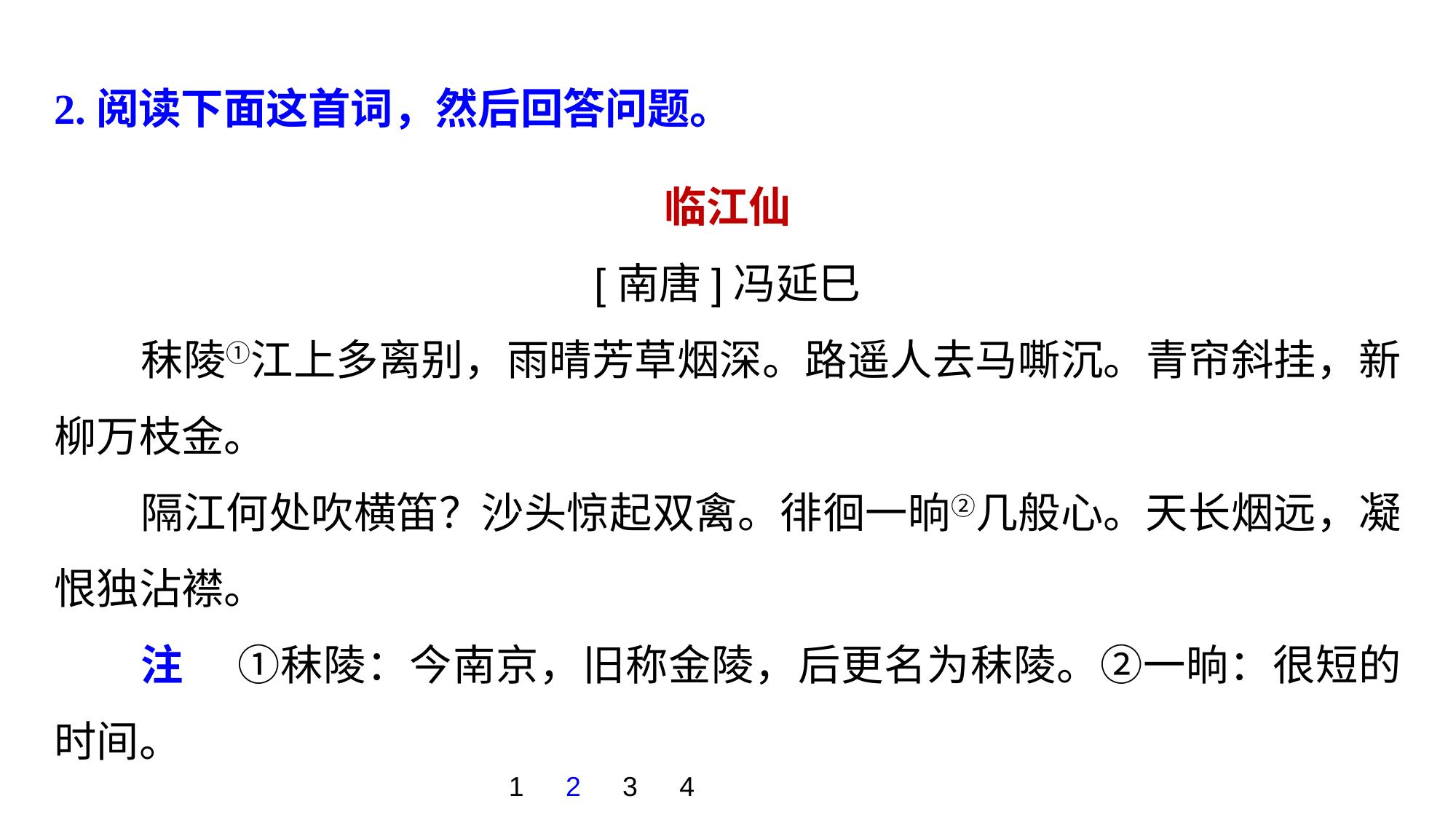

2.阅读下面这首词，然后回答问题。
临江仙
[南唐]冯延巳
秣陵①江上多离别，雨晴芳草烟深。路遥人去马嘶沉。青帘斜挂，新柳万枝金。
隔江何处吹横笛？沙头惊起双禽。徘徊一晌②几般心。天长烟远，凝恨独沾襟。
注 　①秣陵：今南京，旧称金陵，后更名为秣陵。②一晌：很短的时间。
1
2
3
4